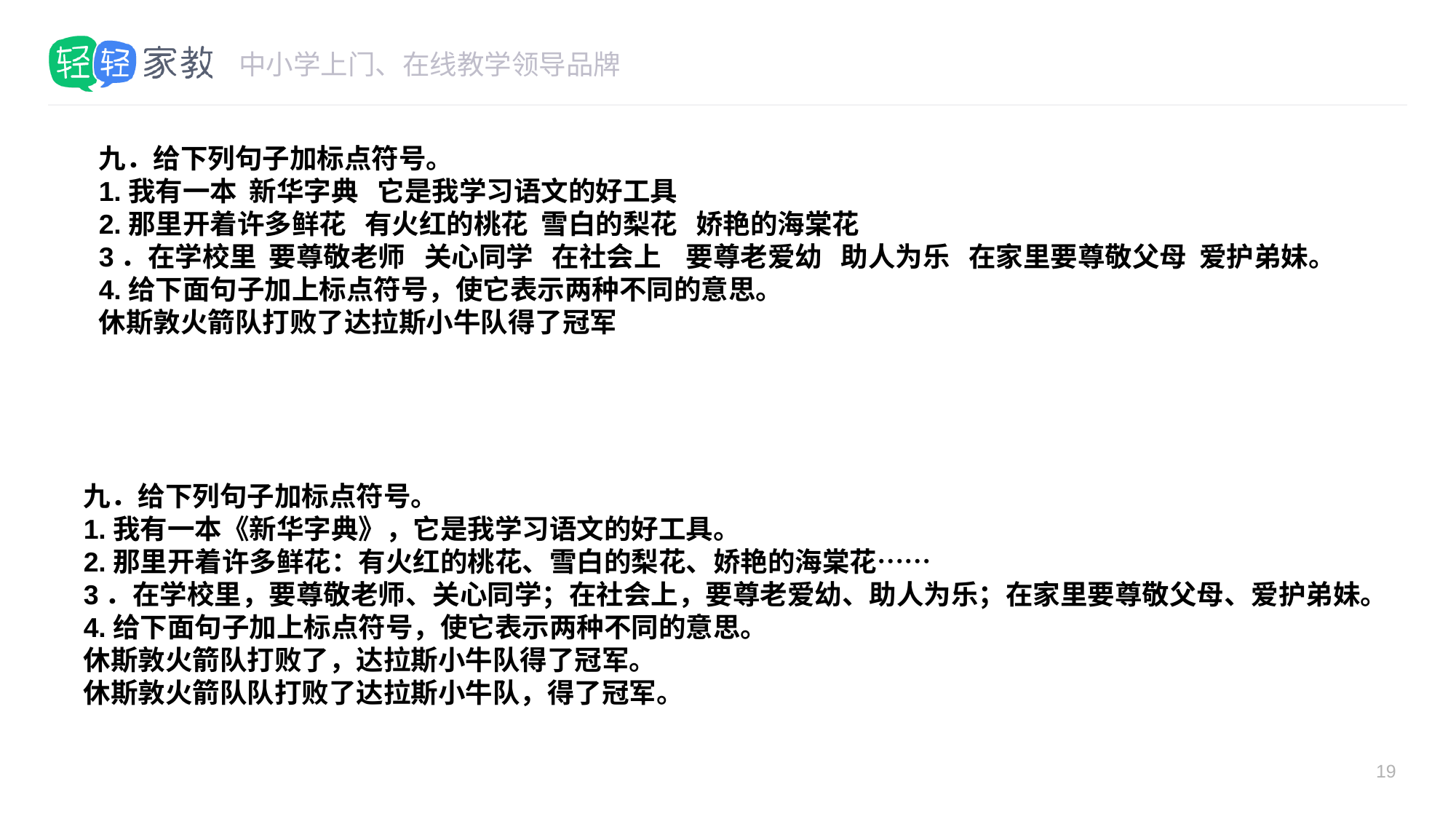

#
九．给下列句子加标点符号。
1.我有一本  新华字典   它是我学习语文的好工具
2.那里开着许多鲜花   有火红的桃花  雪白的梨花   娇艳的海棠花
3．在学校里  要尊敬老师   关心同学   在社会上    要尊老爱幼   助人为乐   在家里要尊敬父母  爱护弟妹。
4.给下面句子加上标点符号，使它表示两种不同的意思。
休斯敦火箭队打败了达拉斯小牛队得了冠军

九．给下列句子加标点符号。
1.我有一本《新华字典》，它是我学习语文的好工具。
2.那里开着许多鲜花：有火红的桃花、雪白的梨花、娇艳的海棠花……
3．在学校里，要尊敬老师、关心同学；在社会上，要尊老爱幼、助人为乐；在家里要尊敬父母、爱护弟妹。
4.给下面句子加上标点符号，使它表示两种不同的意思。
休斯敦火箭队打败了，达拉斯小牛队得了冠军。
休斯敦火箭队队打败了达拉斯小牛队，得了冠军。

19